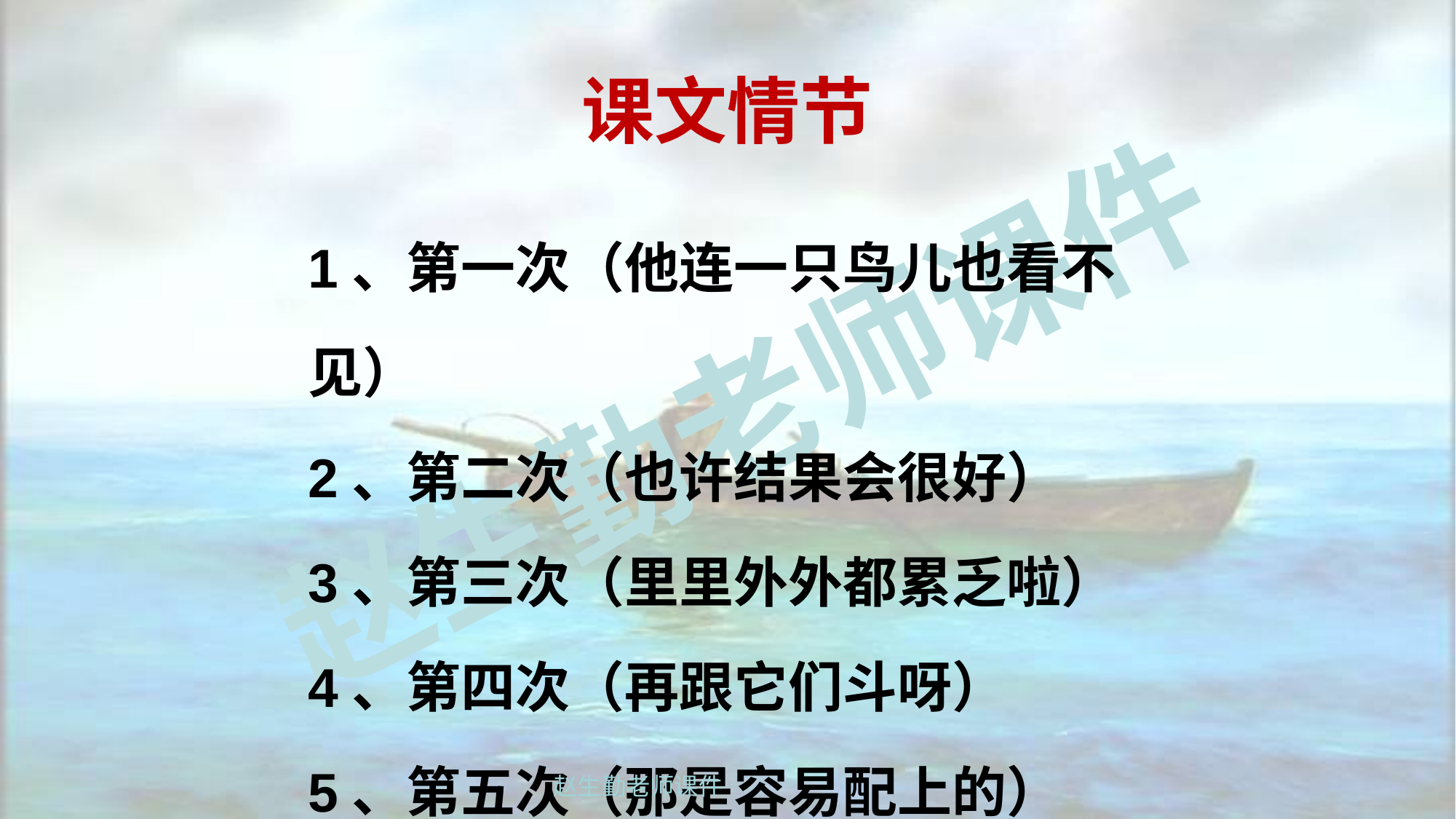

课文情节
1、第一次（他连一只鸟儿也看不见）
2、第二次（也许结果会很好）
3、第三次（里里外外都累乏啦）
4、第四次（再跟它们斗呀）
5、第五次（那是容易配上的）
赵生勤老师课件